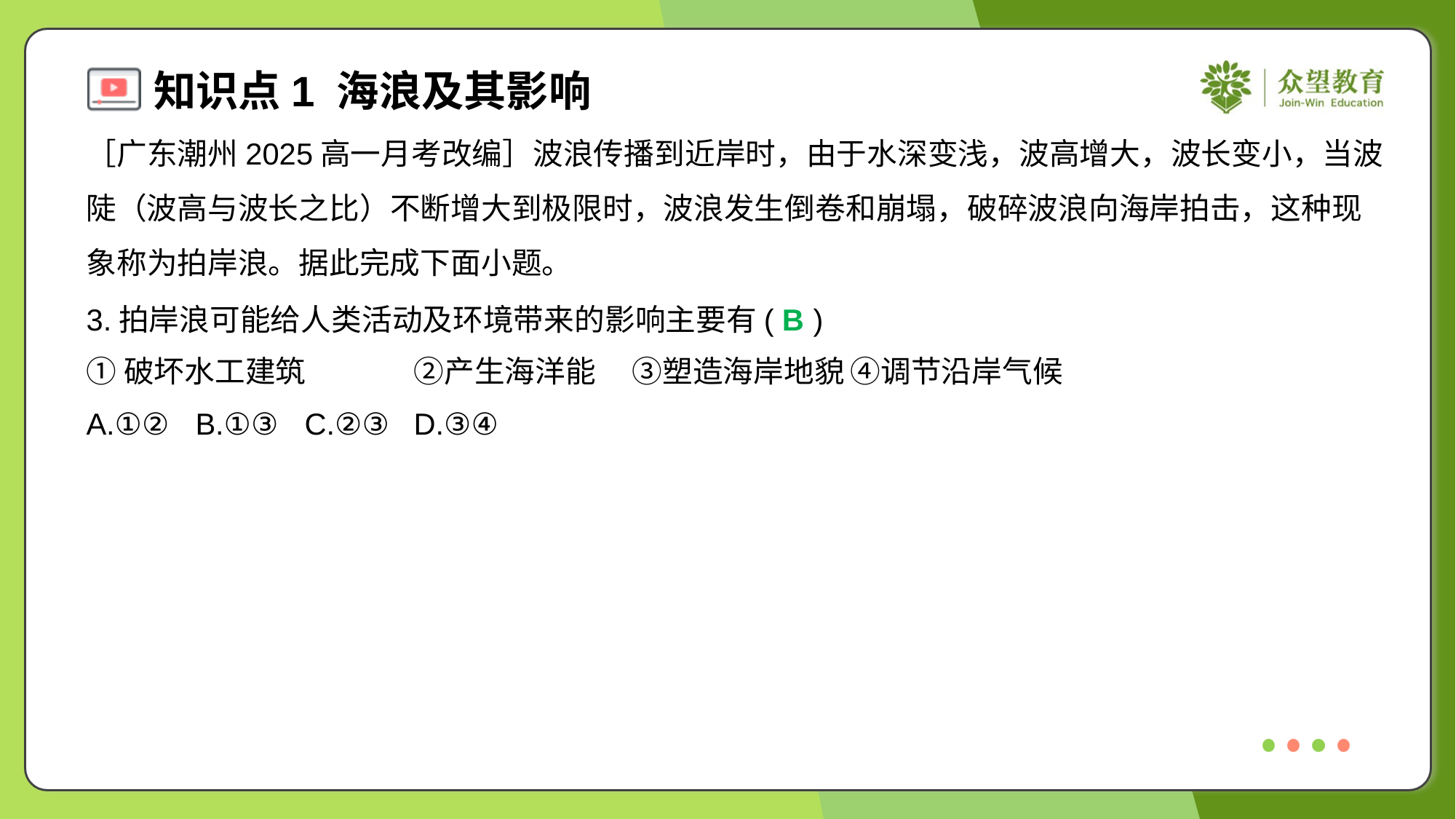

［广东潮州2025高一月考改编］波浪传播到近岸时，由于水深变浅，波高增大，波长变小，当波
陡（波高与波长之比）不断增大到极限时，波浪发生倒卷和崩塌，破碎波浪向海岸拍击，这种现
象称为拍岸浪。据此完成下面小题。
3.拍岸浪可能给人类活动及环境带来的影响主要有(     )
B
①破坏水工建筑	②产生海洋能	③塑造海岸地貌	④调节沿岸气候
A.①②	B.①③	C.②③	D.③④